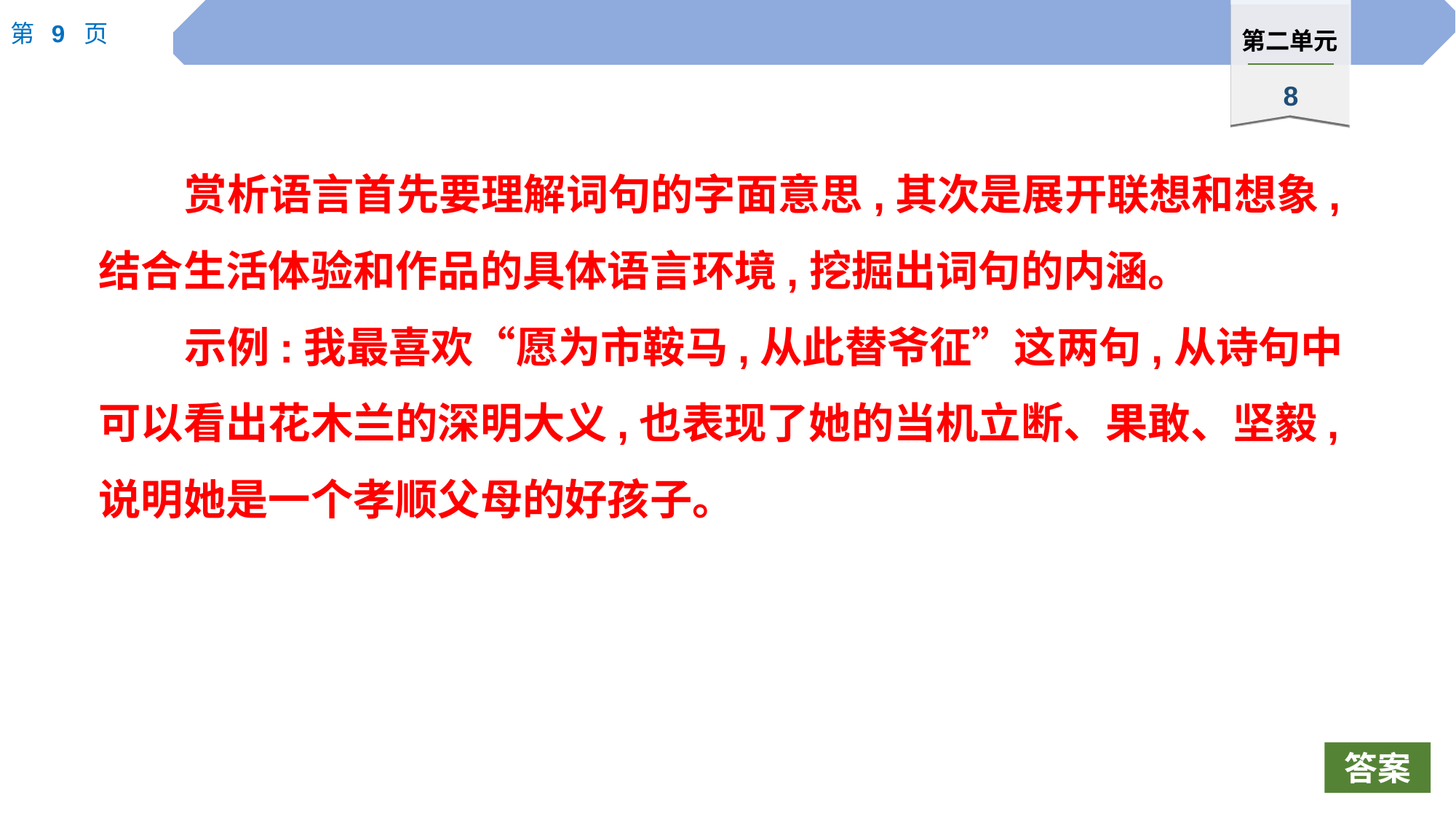

赏析语言首先要理解词句的字面意思,其次是展开联想和想象,结合生活体验和作品的具体语言环境,挖掘出词句的内涵。
示例:我最喜欢“愿为市鞍马,从此替爷征”这两句,从诗句中可以看出花木兰的深明大义,也表现了她的当机立断、果敢、坚毅,说明她是一个孝顺父母的好孩子。
答案